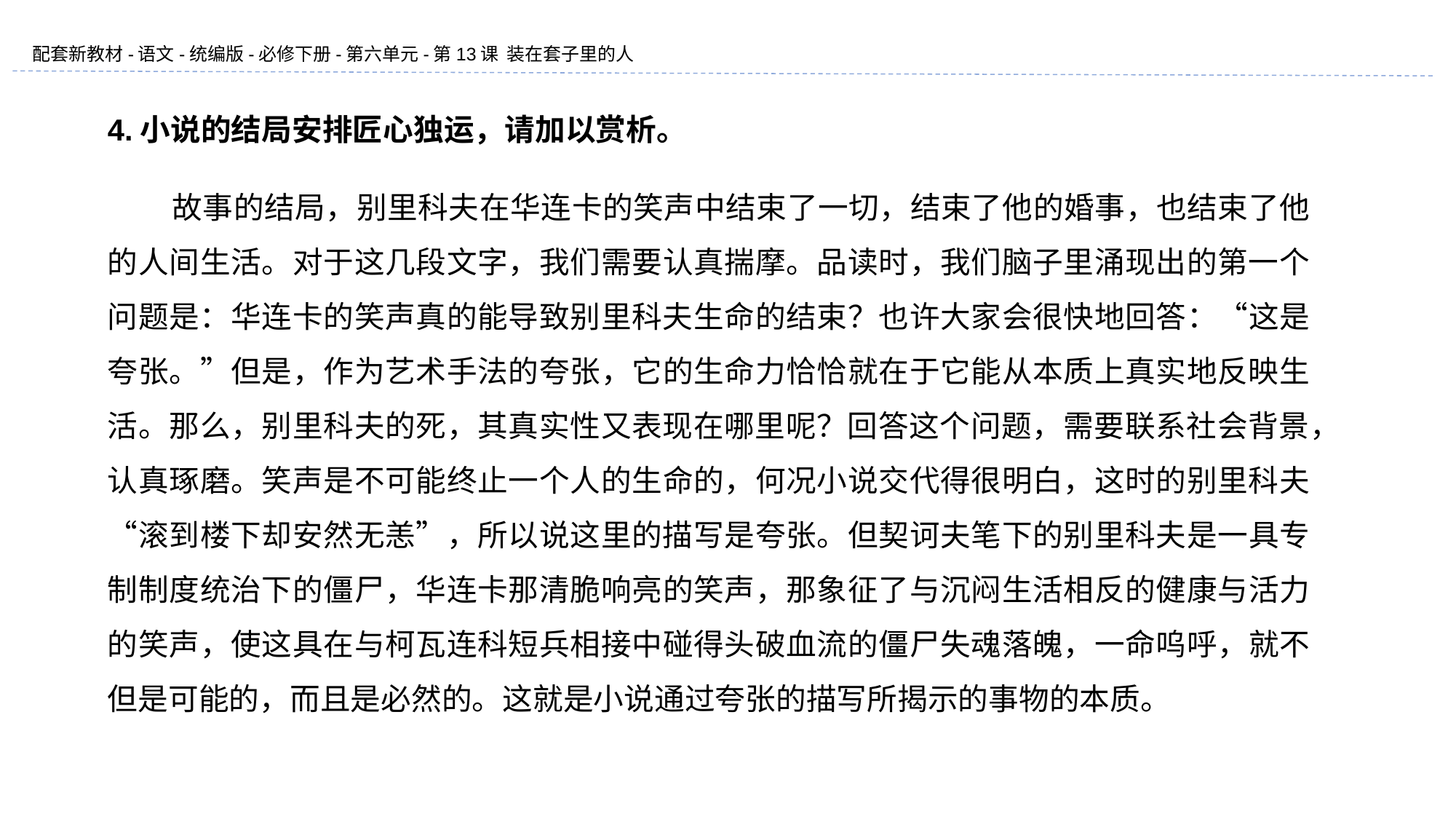

4.小说的结局安排匠心独运，请加以赏析。
故事的结局，别里科夫在华连卡的笑声中结束了一切，结束了他的婚事，也结束了他的人间生活。对于这几段文字，我们需要认真揣摩。品读时，我们脑子里涌现出的第一个问题是：华连卡的笑声真的能导致别里科夫生命的结束？也许大家会很快地回答：“这是夸张。”但是，作为艺术手法的夸张，它的生命力恰恰就在于它能从本质上真实地反映生活。那么，别里科夫的死，其真实性又表现在哪里呢？回答这个问题，需要联系社会背景，认真琢磨。笑声是不可能终止一个人的生命的，何况小说交代得很明白，这时的别里科夫“滚到楼下却安然无恙”，所以说这里的描写是夸张。但契诃夫笔下的别里科夫是一具专制制度统治下的僵尸，华连卡那清脆响亮的笑声，那象征了与沉闷生活相反的健康与活力的笑声，使这具在与柯瓦连科短兵相接中碰得头破血流的僵尸失魂落魄，一命呜呼，就不但是可能的，而且是必然的。这就是小说通过夸张的描写所揭示的事物的本质。